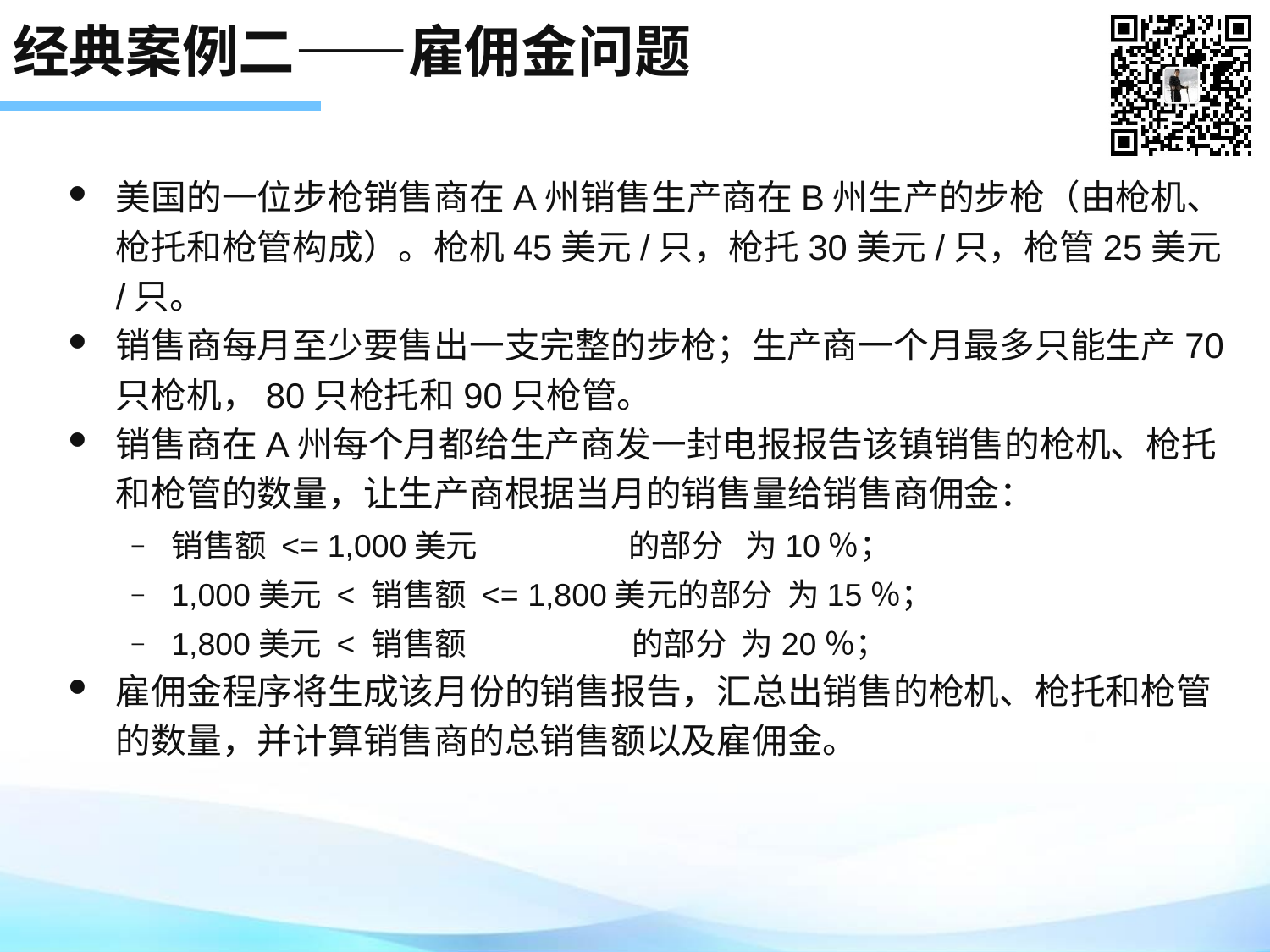

# 经典案例二——雇佣金问题
美国的一位步枪销售商在A州销售生产商在B州生产的步枪（由枪机、枪托和枪管构成）。枪机45美元/只，枪托30美元/只，枪管25美元/只。
销售商每月至少要售出一支完整的步枪；生产商一个月最多只能生产70只枪机，80只枪托和90只枪管。
销售商在A州每个月都给生产商发一封电报报告该镇销售的枪机、枪托和枪管的数量，让生产商根据当月的销售量给销售商佣金：
销售额 <= 1,000美元                     的部分   为10％；
1,000美元 < 销售额 <= 1,800美元的部分  为15％；
1,800美元 < 销售额                       的部分  为20％；
雇佣金程序将生成该月份的销售报告，汇总出销售的枪机、枪托和枪管的数量，并计算销售商的总销售额以及雇佣金。